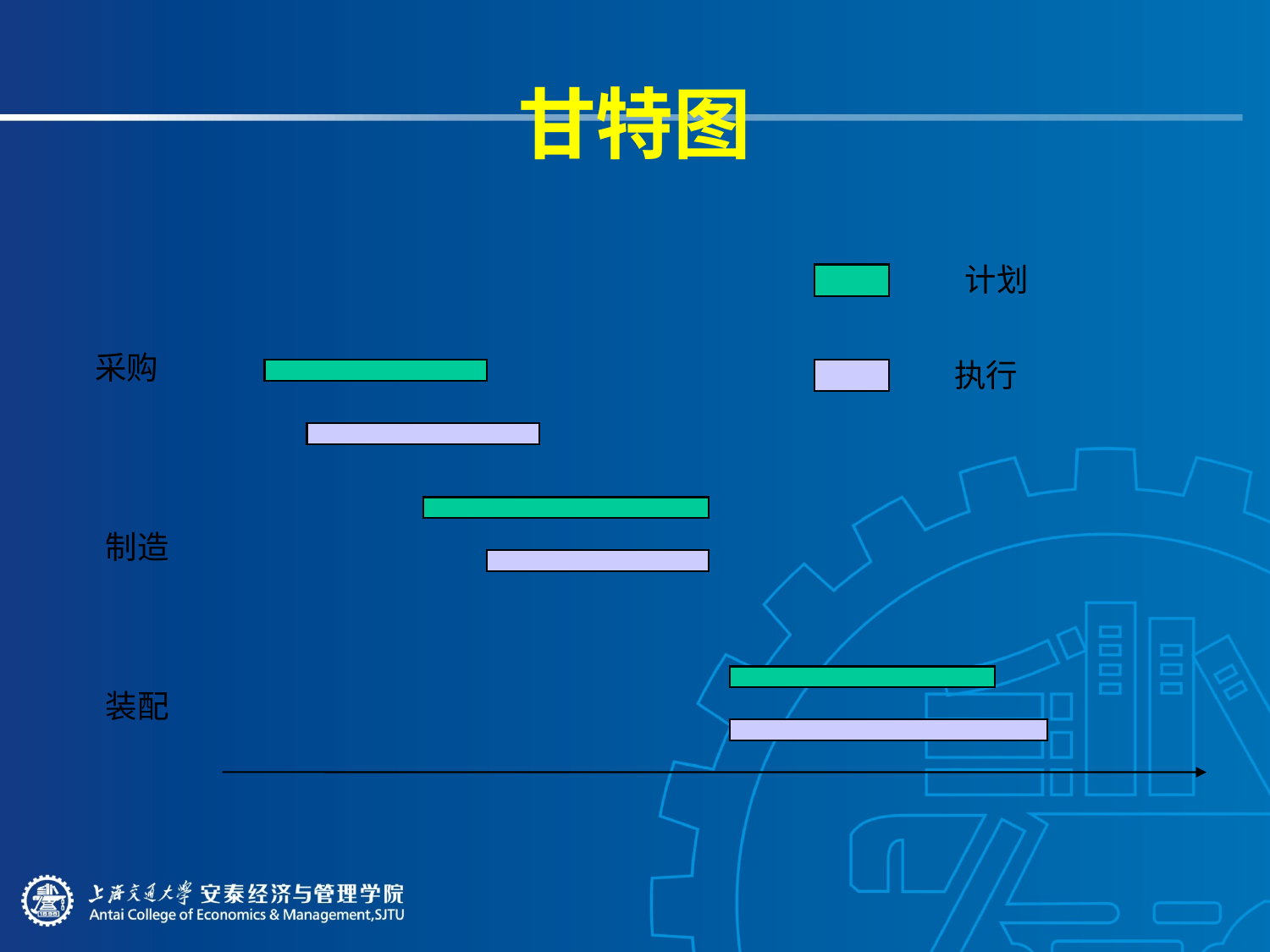

# 甘特图
计划

采购
执行

制造

装配